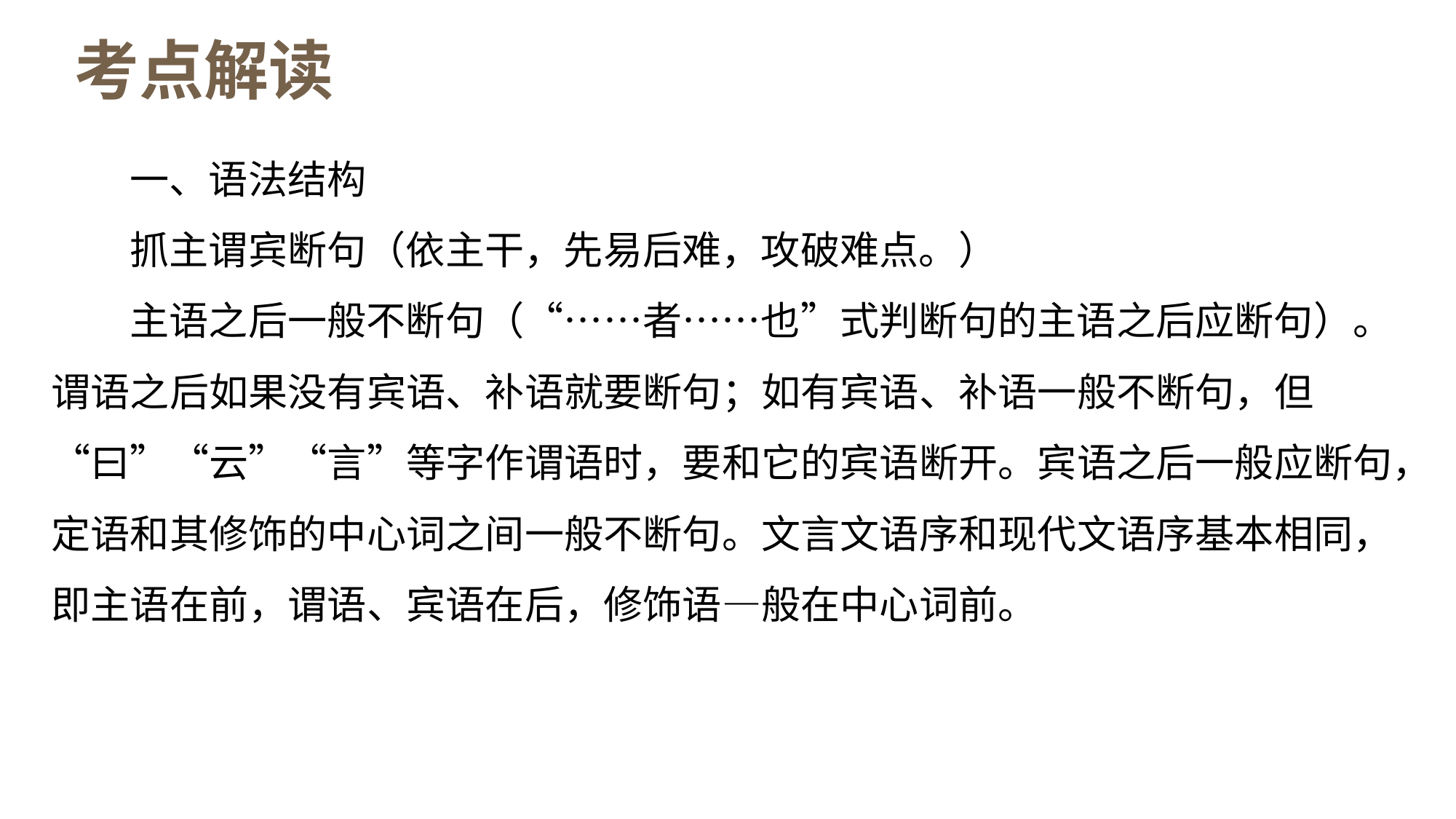

考点解读
一、语法结构
抓主谓宾断句（依主干，先易后难，攻破难点。）
主语之后一般不断句（“……者……也”式判断句的主语之后应断句）。谓语之后如果没有宾语、补语就要断句；如有宾语、补语一般不断句，但“曰”“云”“言”等字作谓语时，要和它的宾语断开。宾语之后一般应断句，定语和其修饰的中心词之间一般不断句。文言文语序和现代文语序基本相同，即主语在前，谓语、宾语在后，修饰语—般在中心词前。